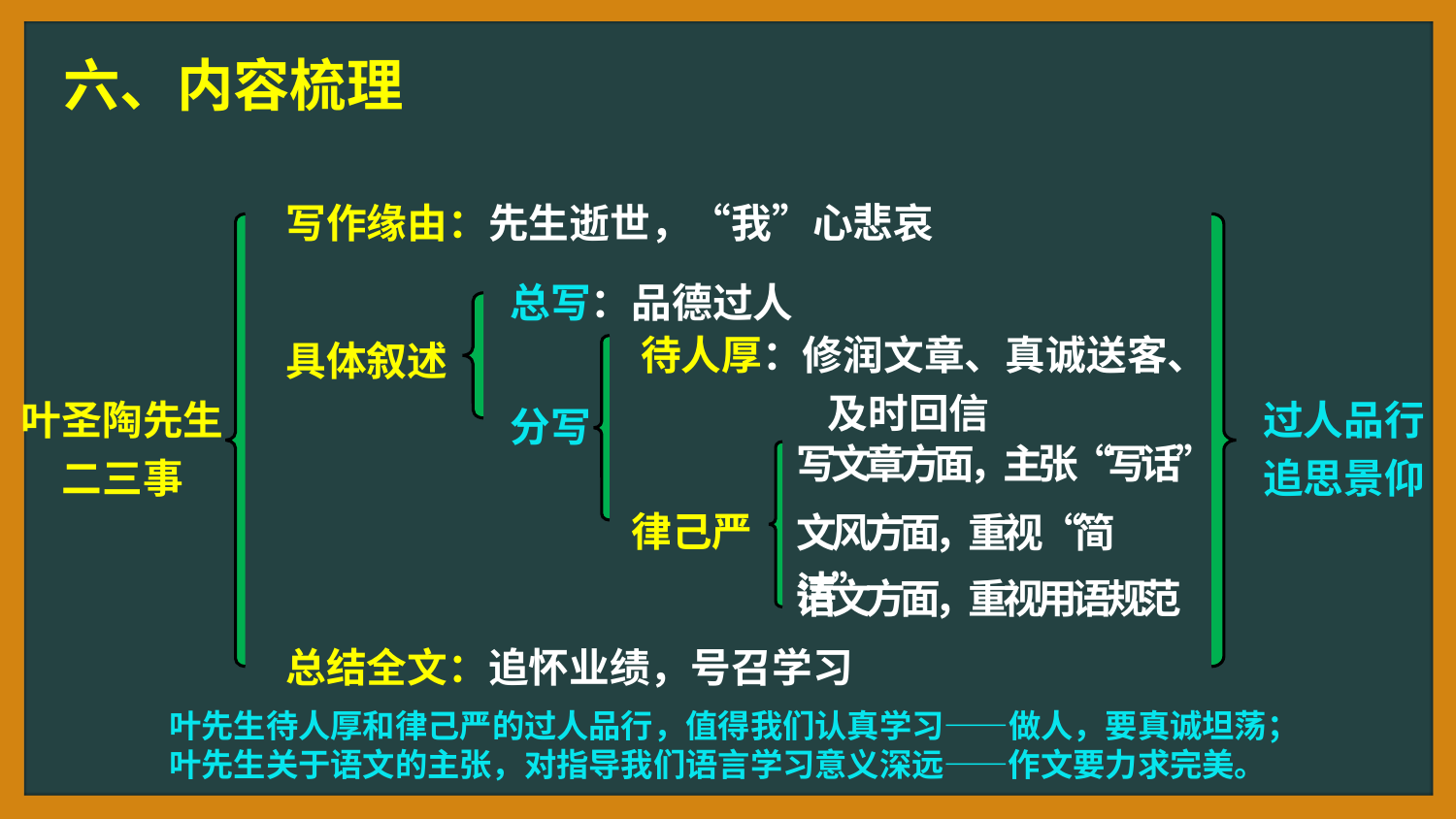

六、内容梳理
写作缘由：先生逝世，“我”心悲哀

总写：品德过人

待人厚：修润文章、真诚送客、 及时回信
具体叙述

叶圣陶先生二三事
过人品行
追思景仰
分写
写文章方面，主张“写话”

律己严
文风方面，重视 “简洁”
语文方面，重视用语规范
总结全文：追怀业绩，号召学习
叶先生待人厚和律己严的过人品行，值得我们认真学习——做人，要真诚坦荡；
叶先生关于语文的主张，对指导我们语言学习意义深远——作文要力求完美。